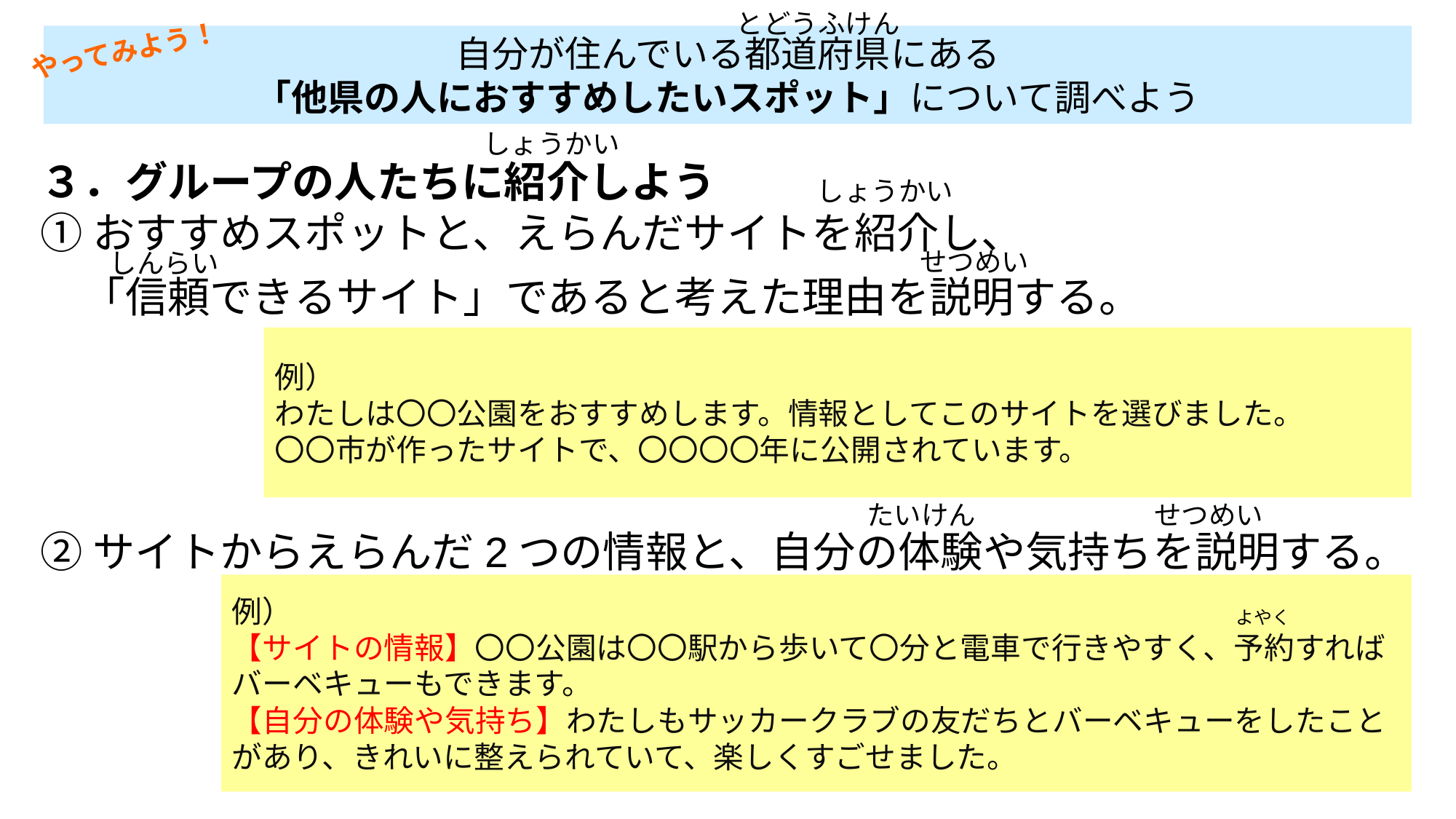

とどうふけん
自分が住んでいる都道府県にある
「他県の人におすすめしたいスポット」について調べよう
やってみよう！
しょうかい
３．グループの人たちに紹介しよう
①おすすめスポットと、えらんだサイトを紹介し、

　「信頼できるサイト」であると考えた理由を説明する。

②サイトからえらんだ2つの情報と、自分の体験や気持ちを説明する。
しょうかい
せつめい
しんらい
たいけん
せつめい
例）
わたしは〇〇公園をおすすめします。情報としてこのサイトを選びました。
〇〇市が作ったサイトで、〇〇〇〇年に公開されています。
例）
【サイトの情報】〇〇公園は〇〇駅から歩いて〇分と電車で行きやすく、予約すればバーベキューもできます。
【自分の体験や気持ち】わたしもサッカークラブの友だちとバーベキューをしたことがあり、きれいに整えられていて、楽しくすごせました。
よやく